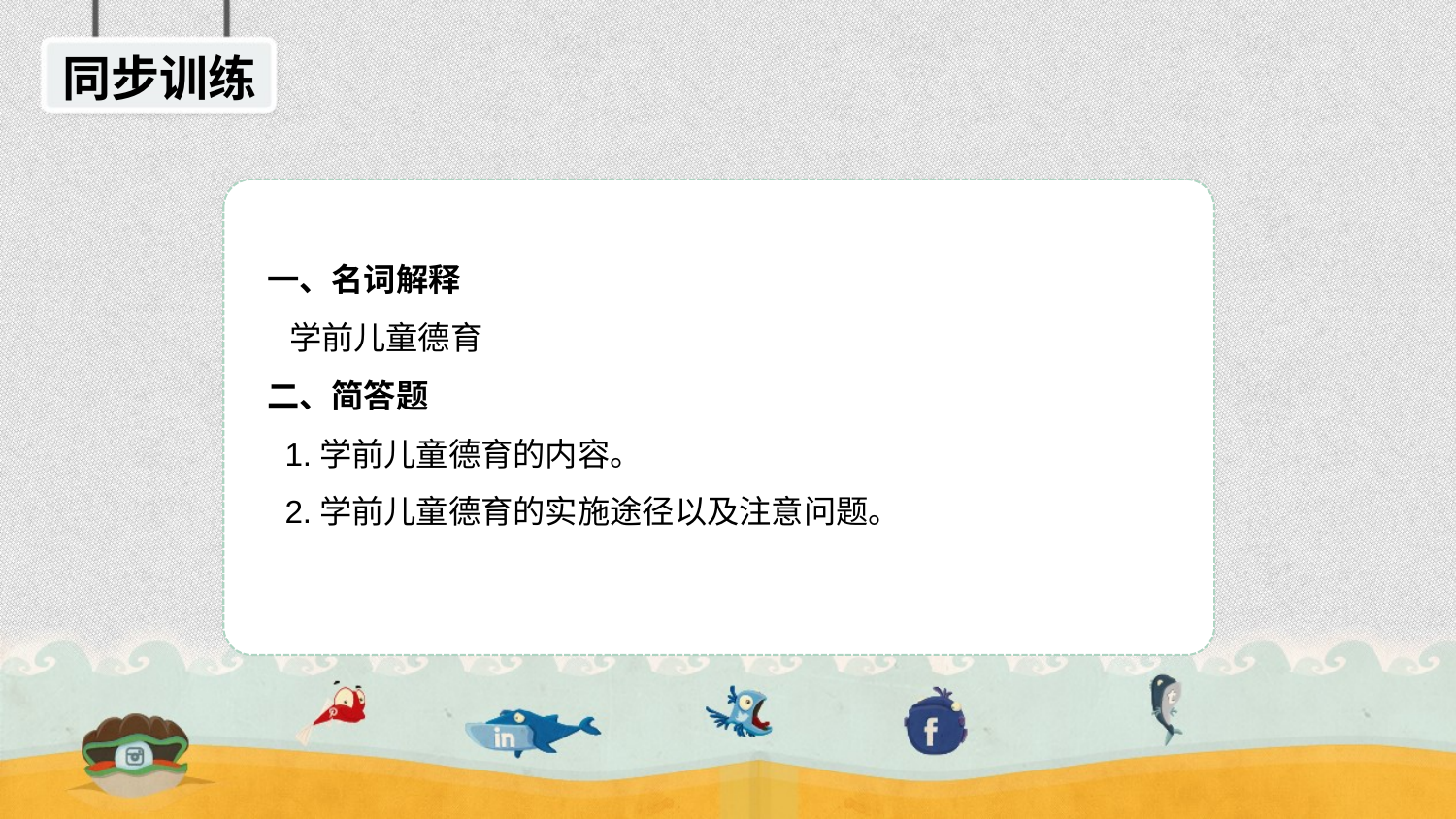

同步训练

一、名词解释
  学前儿童德育
二、简答题
  1.学前儿童德育的内容。
  2.学前儿童德育的实施途径以及注意问题。